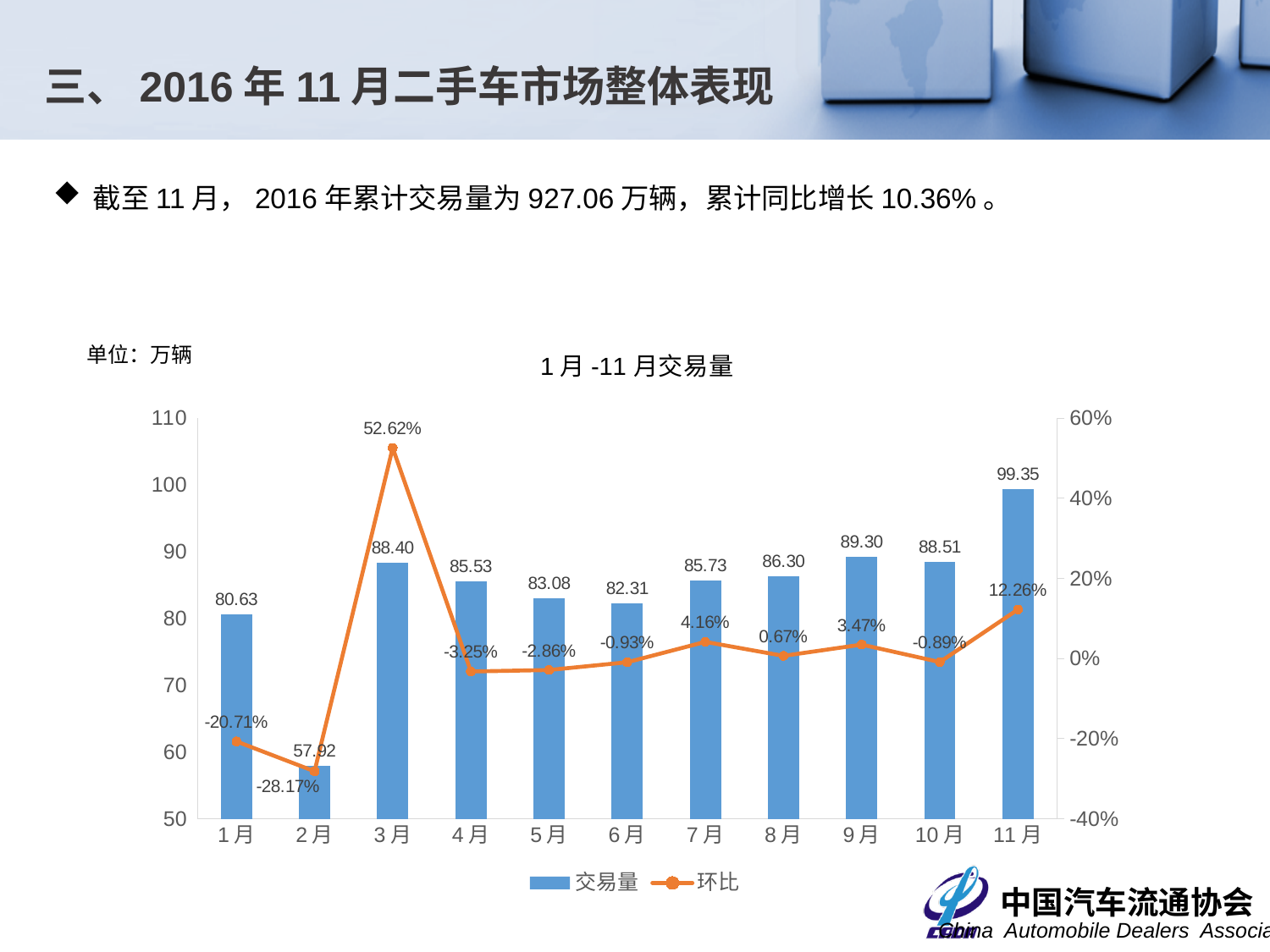

三、2016年11月二手车市场整体表现
截至11月，2016年累计交易量为927.06万辆，累计同比增长10.36%。
单位：万辆

### Chart: 1月-11月交易量

| Category | 交易量 | 环比 |
|---|---|---|
| 1月 | 80.63 | -0.207051664080217 |
| 2月 | 57.92 | -0.281656951506883 |
| 3月 | 88.4 | 0.5262430939226517 |
| 4月 | 85.53 | -0.0324660633484163 |
| 5月 | 83.08 | -0.028644919911142302 |
| 6月 | 82.30670000000005 | -0.009307896003851105 |
| 7月 | 85.729 | 0.04157984708413708 |
| 8月 | 86.3 | 0.006660523276837448 |
| 9月 | 89.29780000000002 | 0.03473696407879491 |
| 10月 | 88.5065 | -0.008861360526239096 |
| 11月 | 99.3544 | 0.12256613921011408 |